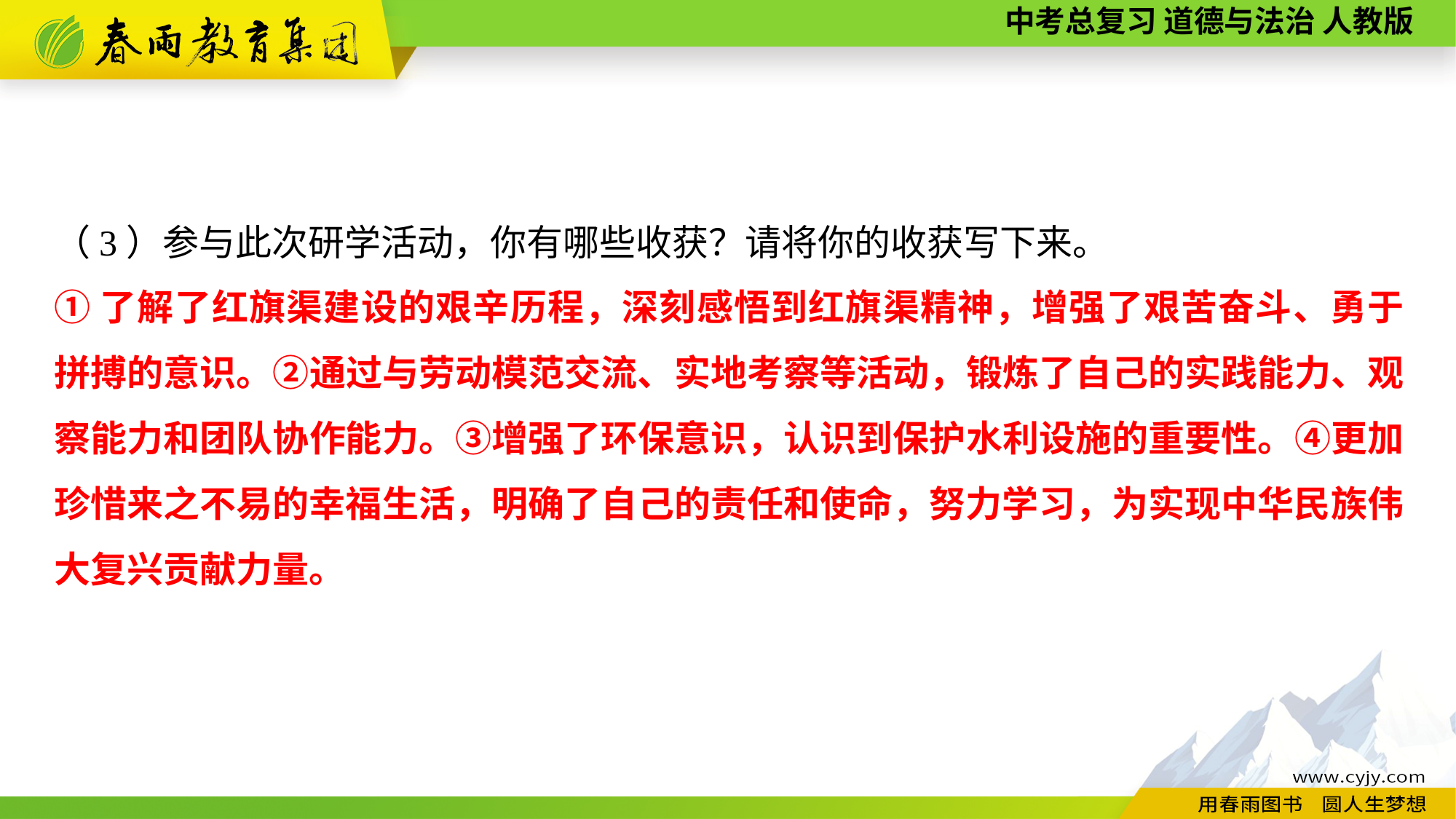

（3）参与此次研学活动，你有哪些收获？请将你的收获写下来。
①了解了红旗渠建设的艰辛历程，深刻感悟到红旗渠精神，增强了艰苦奋斗、勇于拼搏的意识。②通过与劳动模范交流、实地考察等活动，锻炼了自己的实践能力、观察能力和团队协作能力。③增强了环保意识，认识到保护水利设施的重要性。④更加珍惜来之不易的幸福生活，明确了自己的责任和使命，努力学习，为实现中华民族伟大复兴贡献力量。